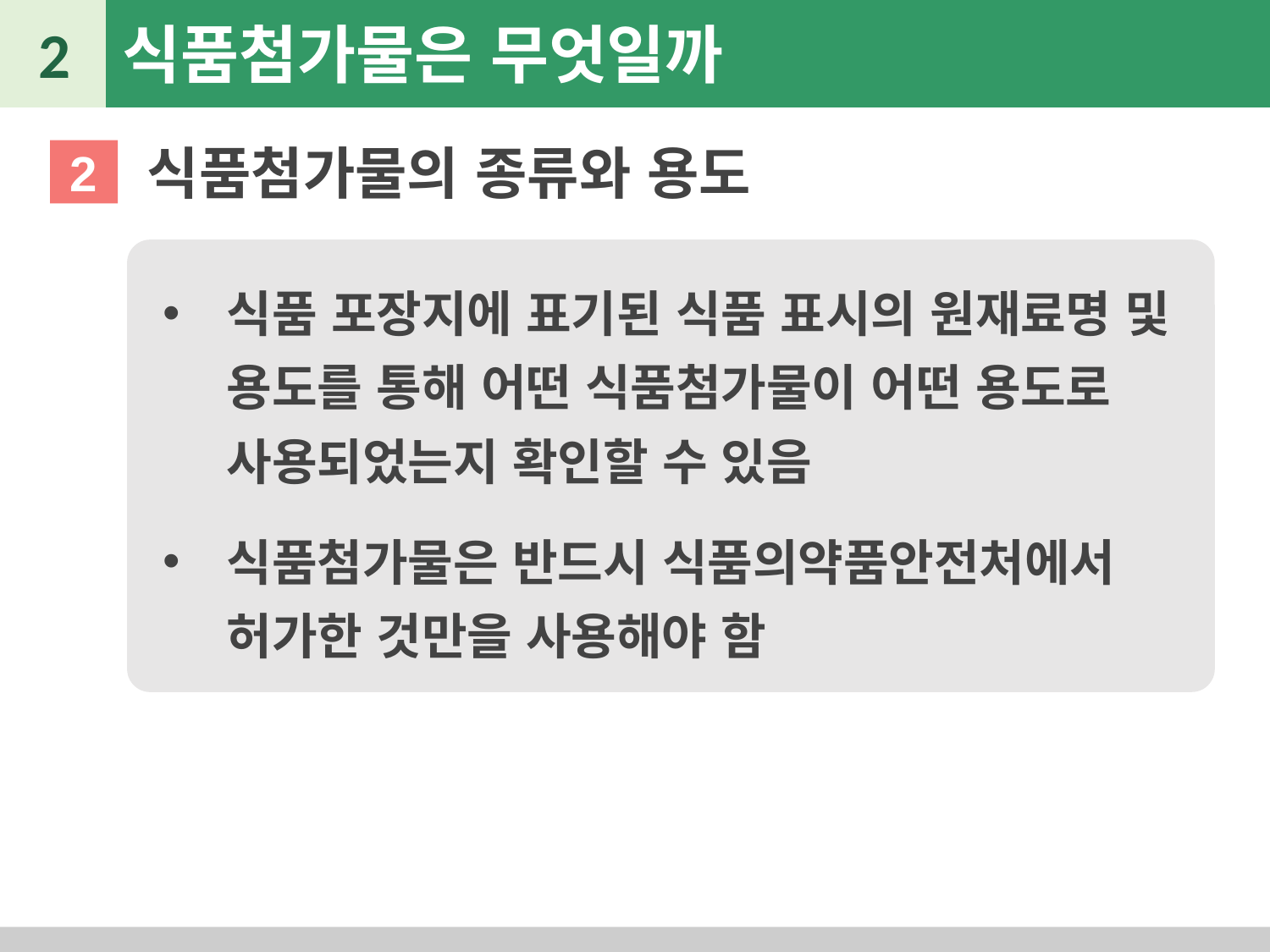

2
식품첨가물은 무엇일까
식품첨가물의 종류와 용도
2

식품 포장지에 표기된 식품 표시의 원재료명 및 용도를 통해 어떤 식품첨가물이 어떤 용도로 사용되었는지 확인할 수 있음
식품첨가물은 반드시 식품의약품안전처에서 허가한 것만을 사용해야 함